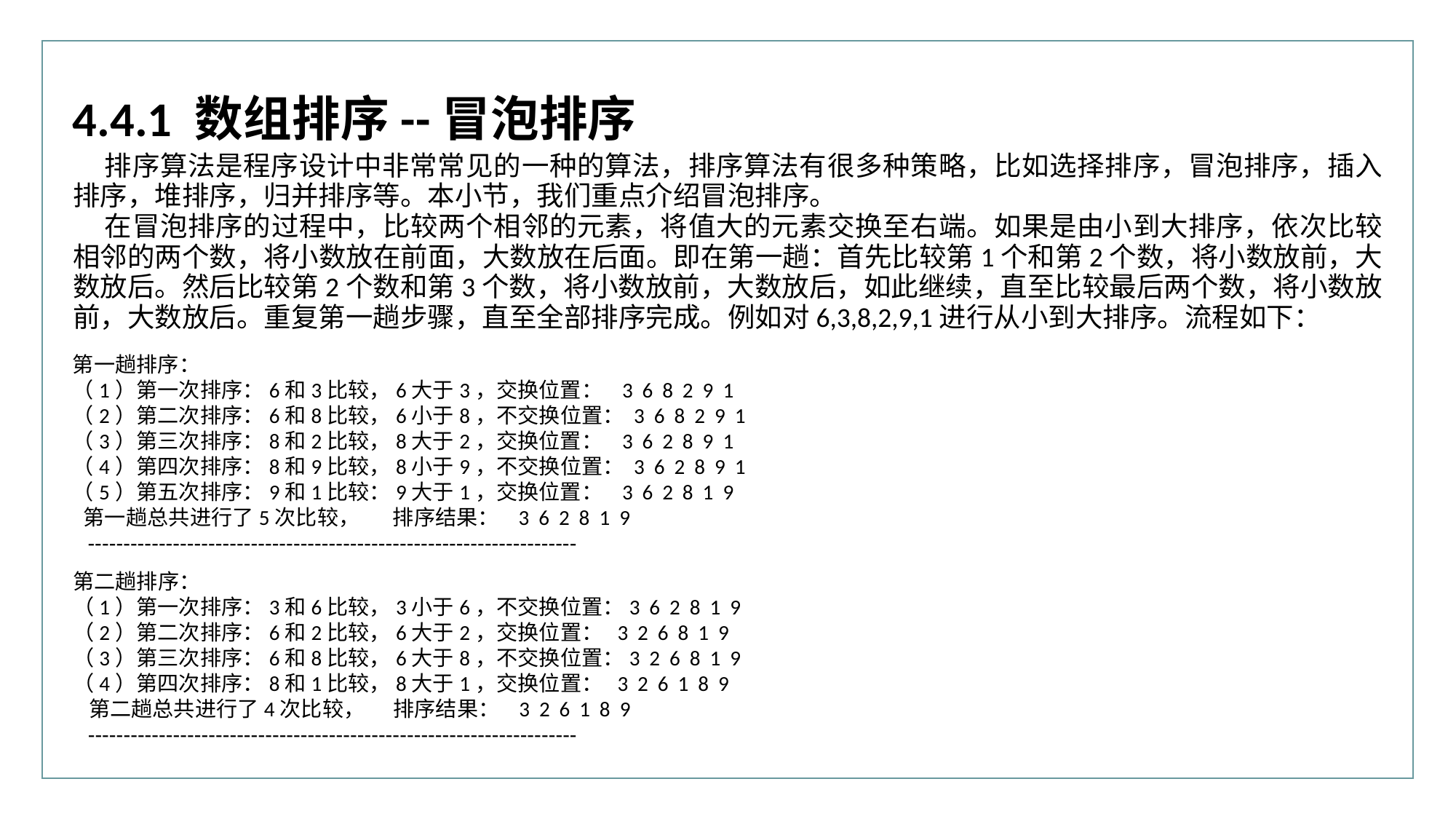

4.4.1 数组排序--冒泡排序

排序算法是程序设计中非常常见的一种的算法，排序算法有很多种策略，比如选择排序，冒泡排序，插入排序，堆排序，归并排序等。本小节，我们重点介绍冒泡排序。
在冒泡排序的过程中，比较两个相邻的元素，将值大的元素交换至右端。如果是由小到大排序，依次比较相邻的两个数，将小数放在前面，大数放在后面。即在第一趟：首先比较第1个和第2个数，将小数放前，大数放后。然后比较第2个数和第3个数，将小数放前，大数放后，如此继续，直至比较最后两个数，将小数放前，大数放后。重复第一趟步骤，直至全部排序完成。例如对6,3,8,2,9,1进行从小到大排序。流程如下：
第一趟排序：
（1）第一次排序：6和3比较，6大于3，交换位置：   3  6  8  2  9  1
（2）第二次排序：6和8比较，6小于8，不交换位置： 3  6  8  2  9  1
（3）第三次排序：8和2比较，8大于2，交换位置：   3  6  2  8  9  1
（4）第四次排序：8和9比较，8小于9，不交换位置： 3  6  2  8  9  1
（5）第五次排序：9和1比较：9大于1，交换位置：   3  6  2  8  1  9
第一趟总共进行了5次比较，       排序结果：   3  6  2  8  1  9
---------------------------------------------------------------------
第二趟排序：
（1）第一次排序：3和6比较，3小于6，不交换位置：3  6  2  8  1  9
（2）第二次排序：6和2比较，6大于2，交换位置：  3  2  6  8  1  9
（3）第三次排序：6和8比较，6大于8，不交换位置：3  2  6  8  1  9
（4）第四次排序：8和1比较，8大于1，交换位置：  3  2  6  1  8  9
第二趟总共进行了4次比较，      排序结果：   3  2  6  1  8  9
---------------------------------------------------------------------